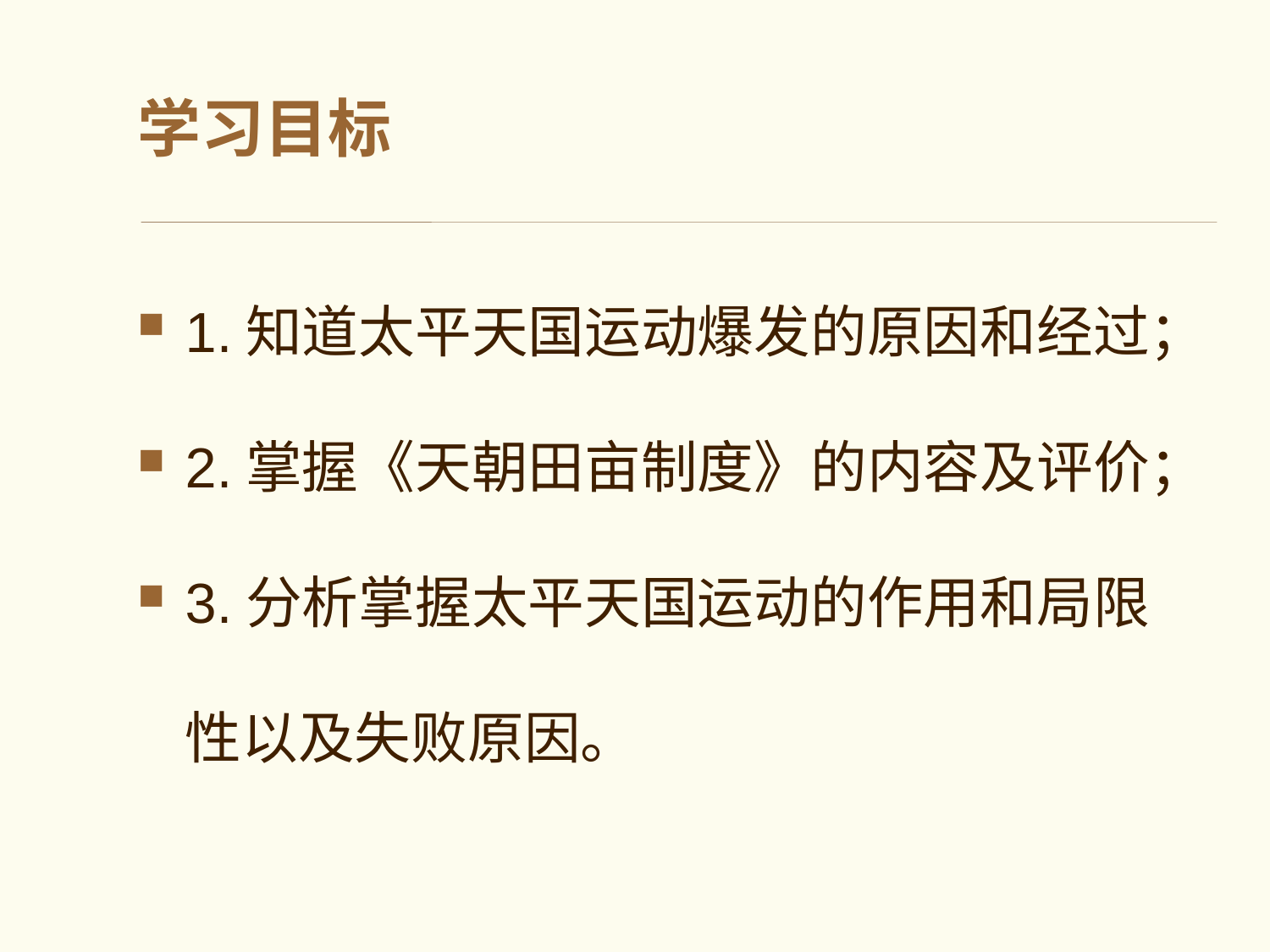

# 学习目标
1.知道太平天国运动爆发的原因和经过；
2.掌握《天朝田亩制度》的内容及评价；
3.分析掌握太平天国运动的作用和局限性以及失败原因。